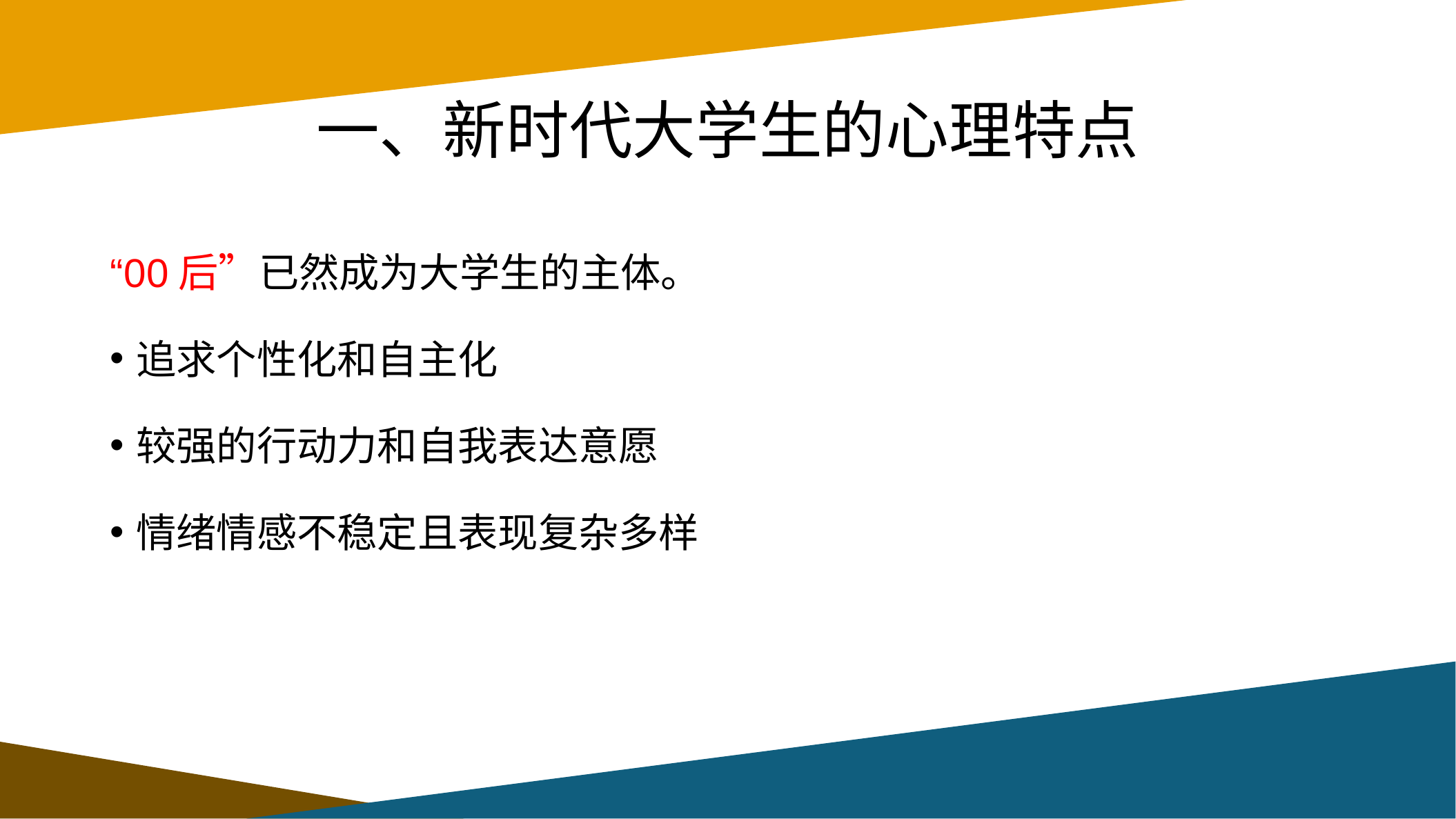

# 一、新时代大学生的心理特点
“00后”已然成为大学生的主体。
追求个性化和自主化
较强的行动力和自我表达意愿
情绪情感不稳定且表现复杂多样